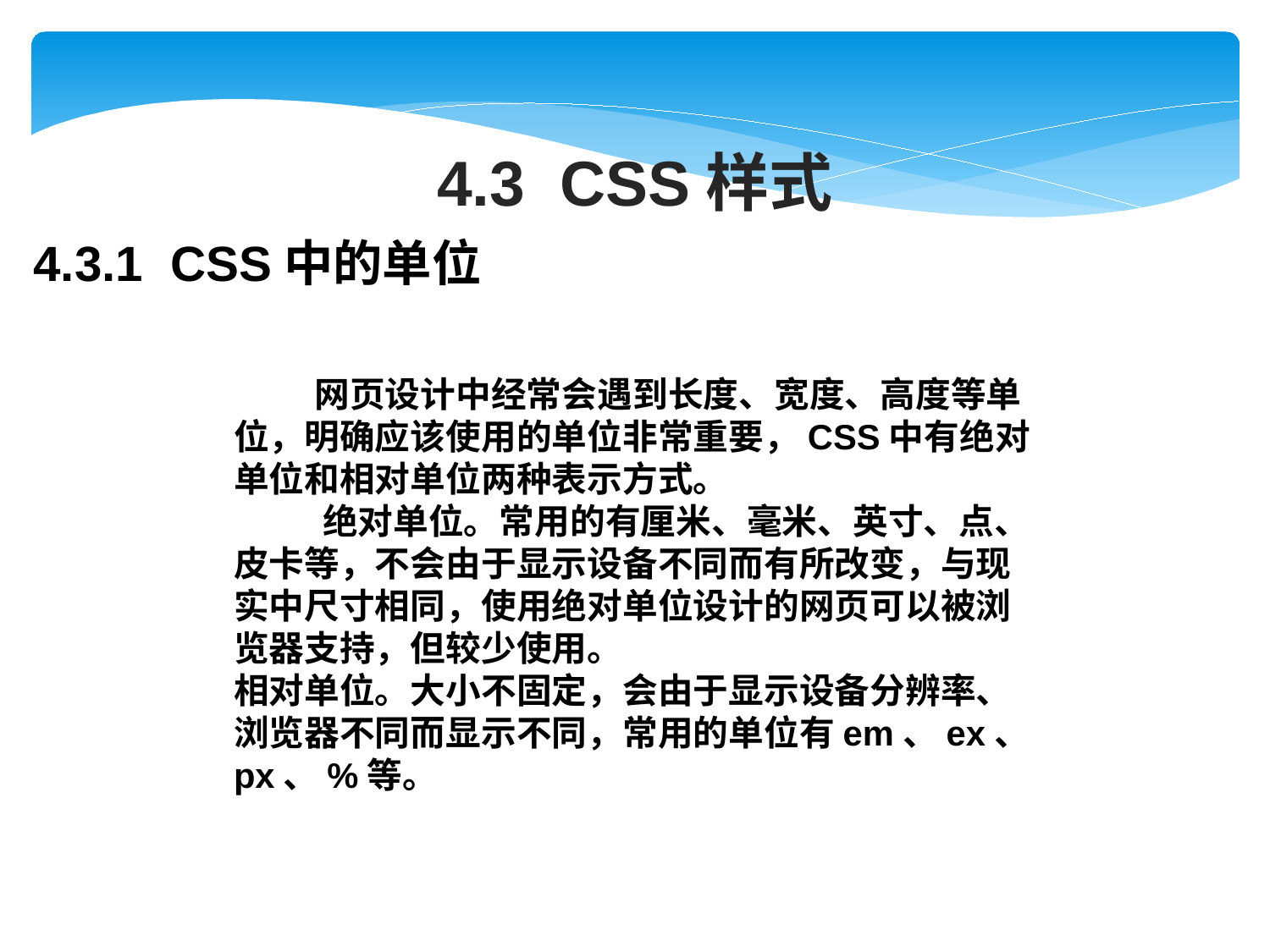

4.3  CSS样式
4.3.1  CSS中的单位
         网页设计中经常会遇到长度、宽度、高度等单位，明确应该使用的单位非常重要，CSS中有绝对单位和相对单位两种表示方式。
          绝对单位。常用的有厘米、毫米、英寸、点、皮卡等，不会由于显示设备不同而有所改变，与现实中尺寸相同，使用绝对单位设计的网页可以被浏览器支持，但较少使用。
相对单位。大小不固定，会由于显示设备分辨率、浏览器不同而显示不同，常用的单位有em、ex、px、%等。